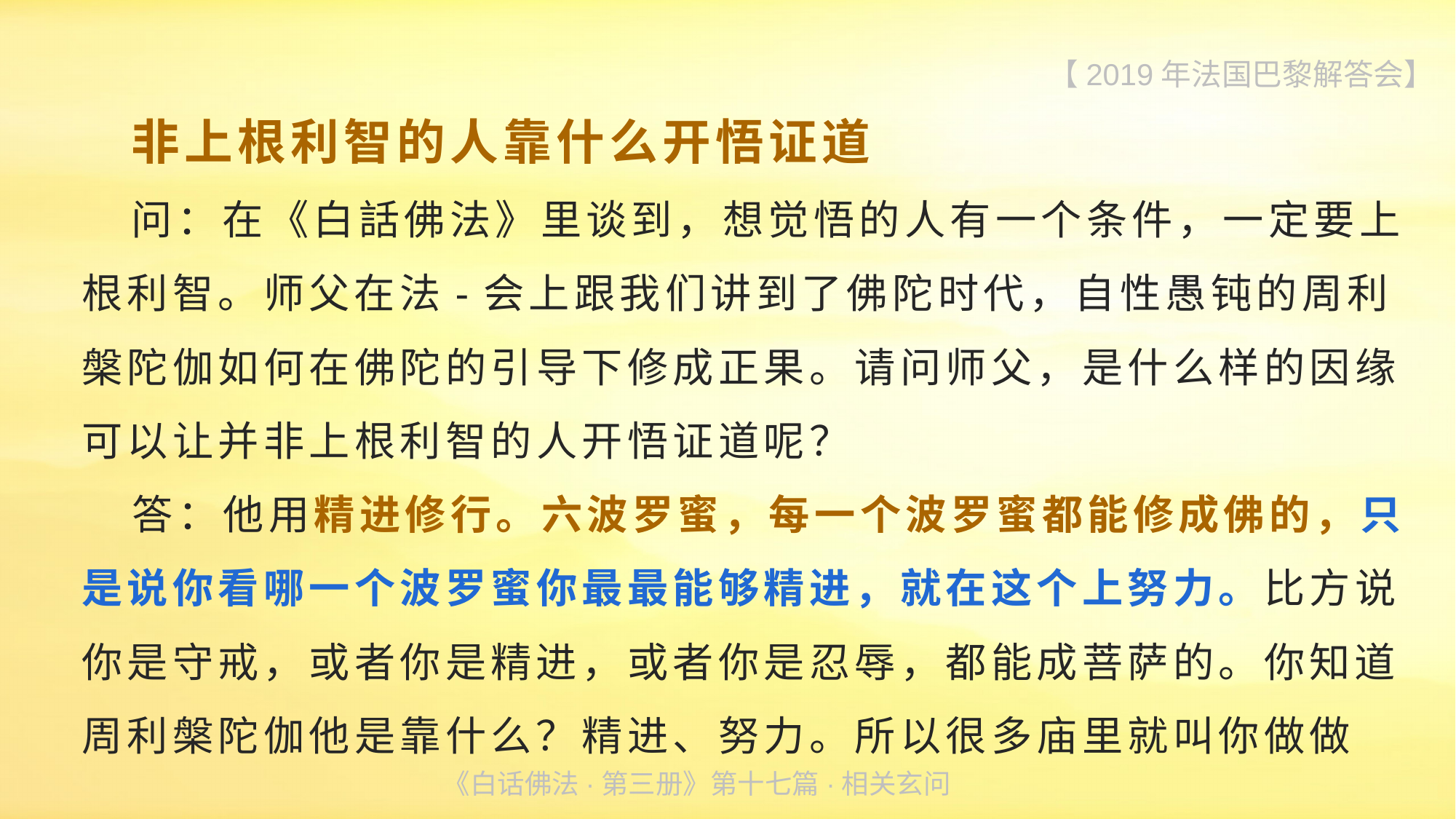

【2019年法国巴黎解答会】
   非上根利智的人靠什么开悟证道
   问：在《白話佛法》里谈到，想觉悟的人有一个条件，一定要上根利智。师父在法-会上跟我们讲到了佛陀时代，自性愚钝的周利槃陀伽如何在佛陀的引导下修成正果。请问师父，是什么样的因缘可以让并非上根利智的人开悟证道呢？
   答：他用精进修行。六波罗蜜，每一个波罗蜜都能修成佛的，只是说你看哪一个波罗蜜你最最能够精进，就在这个上努力。比方说你是守戒，或者你是精进，或者你是忍辱，都能成菩萨的。你知道周利槃陀伽他是靠什么？精进、努力。所以很多庙里就叫你做做
《白话佛法·第三册》第十七篇·相关玄问